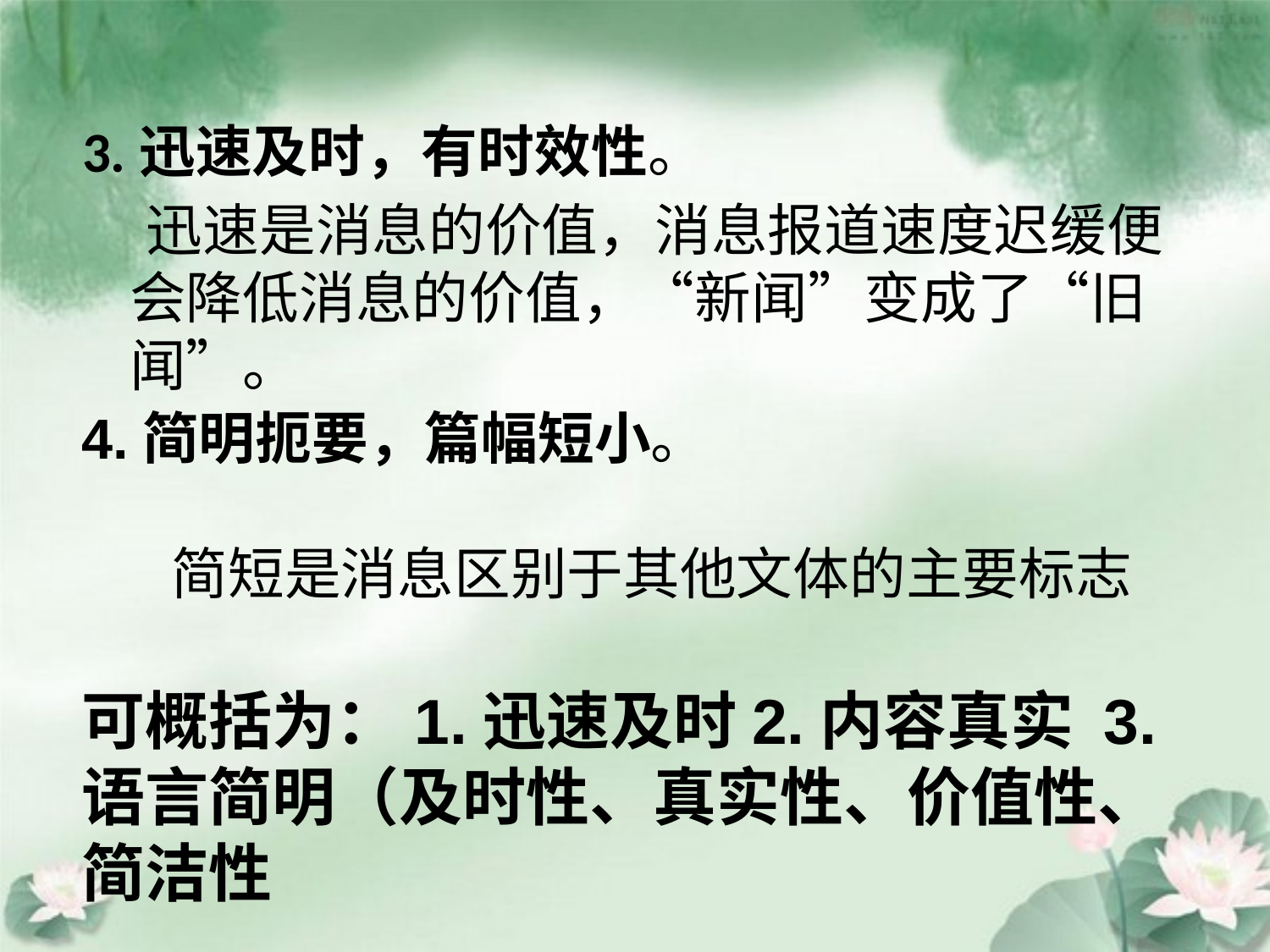

3.迅速及时，有时效性。
    迅速是消息的价值，消息报道速度迟缓便会降低消息的价值，“新闻”变成了“旧闻”。
4.简明扼要，篇幅短小。

      简短是消息区别于其他文体的主要标志
可概括为：1.迅速及时2.内容真实 3.语言简明（及时性、真实性、价值性、简洁性